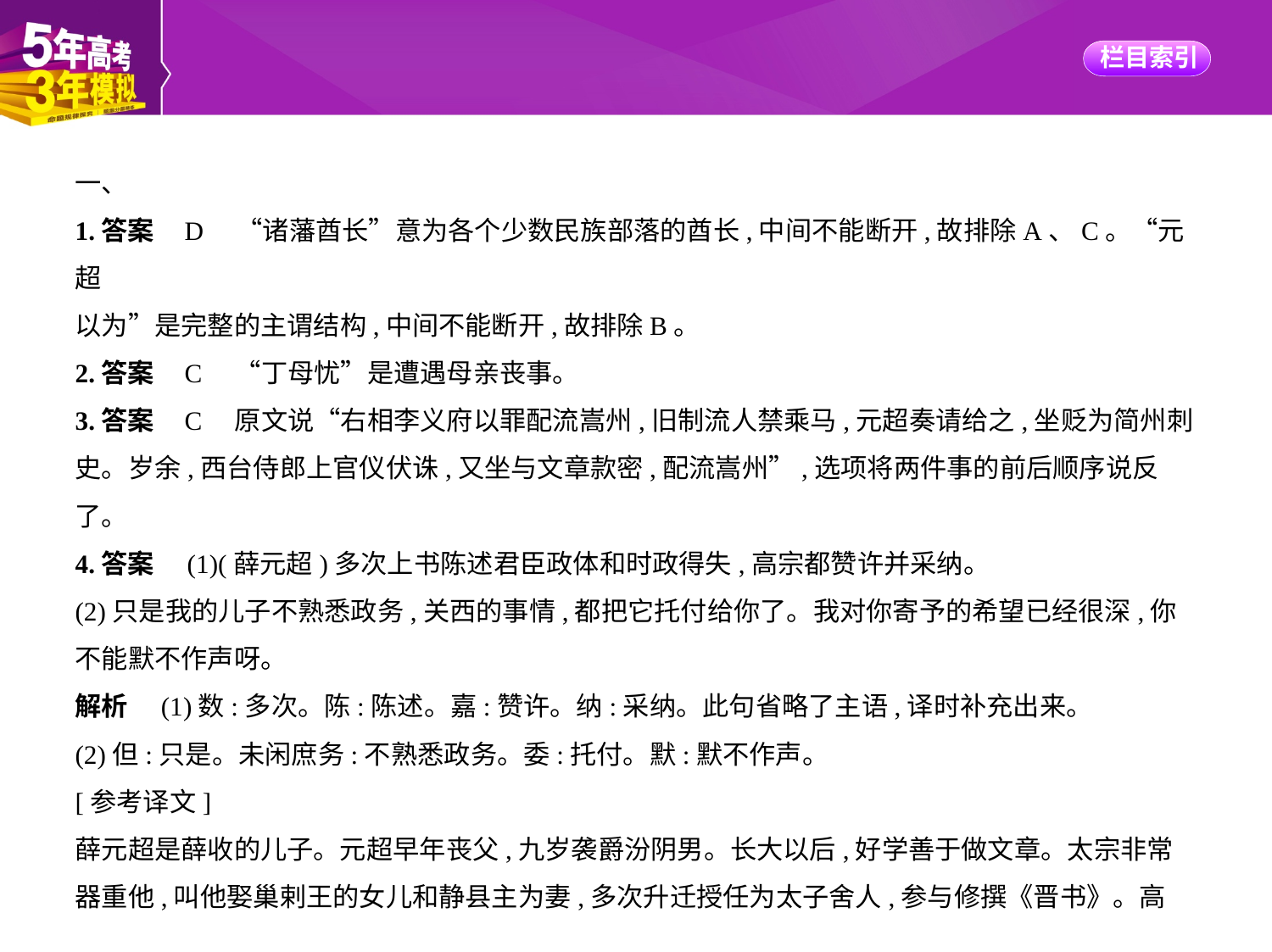

一、
1.答案    D　“诸藩酋长”意为各个少数民族部落的酋长,中间不能断开,故排除A、C。“元超
以为”是完整的主谓结构,中间不能断开,故排除B。
2.答案    C　“丁母忧”是遭遇母亲丧事。
3.答案    C　原文说“右相李义府以罪配流嵩州,旧制流人禁乘马,元超奏请给之,坐贬为简州刺
史。岁余,西台侍郎上官仪伏诛,又坐与文章款密,配流嵩州”,选项将两件事的前后顺序说反
了。
4.答案　(1)(薛元超)多次上书陈述君臣政体和时政得失,高宗都赞许并采纳。
(2)只是我的儿子不熟悉政务,关西的事情,都把它托付给你了。我对你寄予的希望已经很深,你
不能默不作声呀。
解析　(1)数:多次。陈:陈述。嘉:赞许。纳:采纳。此句省略了主语,译时补充出来。
(2)但:只是。未闲庶务:不熟悉政务。委:托付。默:默不作声。
[参考译文]
薛元超是薛收的儿子。元超早年丧父,九岁袭爵汾阴男。长大以后,好学善于做文章。太宗非常
器重他,叫他娶巢剌王的女儿和静县主为妻,多次升迁授任为太子舍人,参与修撰《晋书》。高